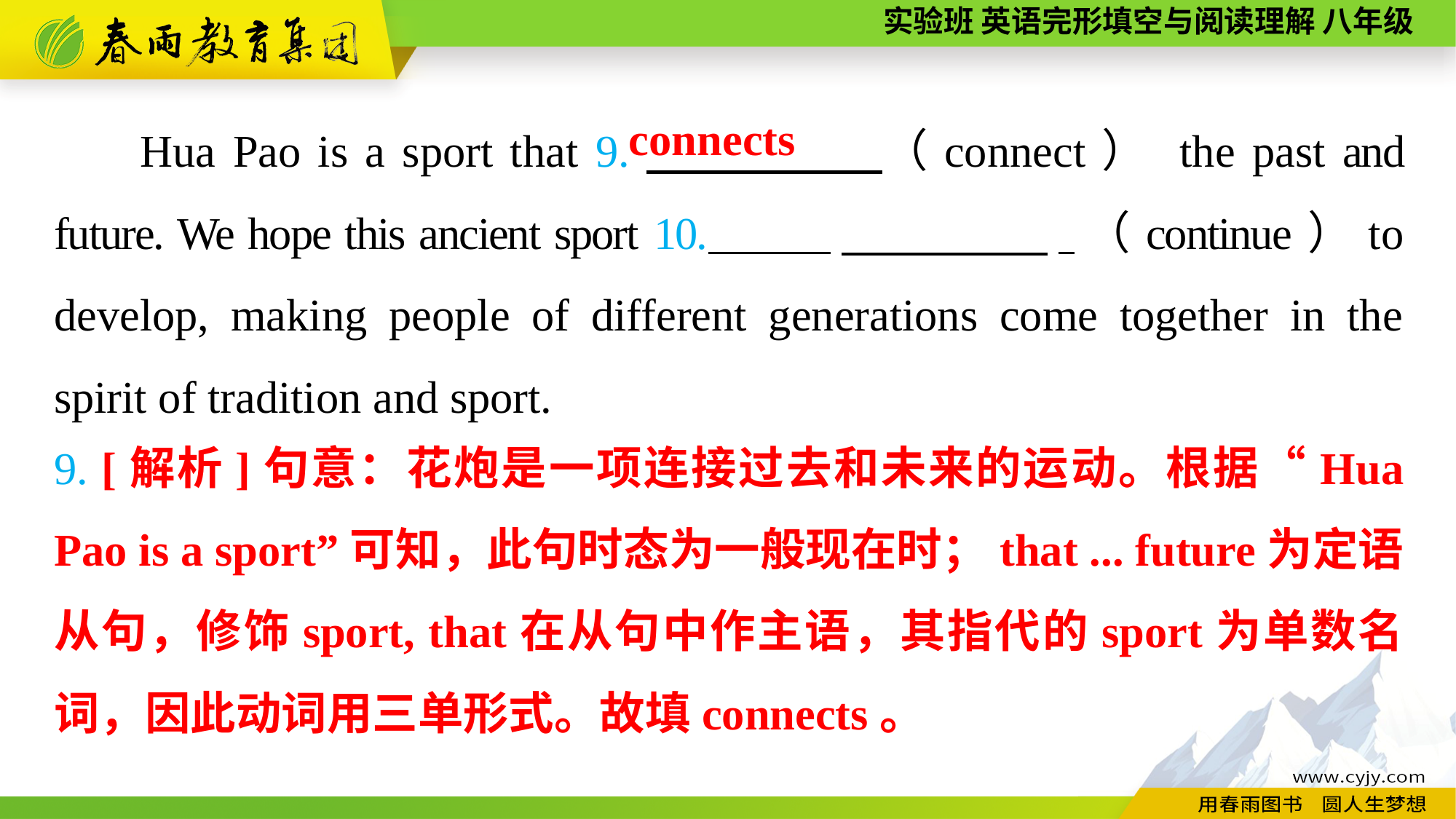

Hua Pao is a sport that 9.　　  　　（connect） the past and future. We hope this ancient sport 10.        　        　,（continue）to develop, making people of different generations come together in the spirit of tradition and sport.
connects
9. [解析]句意：花炮是一项连接过去和未来的运动。根据“Hua Pao is a sport”可知，此句时态为一般现在时；that ... future为定语从句，修饰sport, that在从句中作主语，其指代的sport为单数名词，因此动词用三单形式。故填connects。